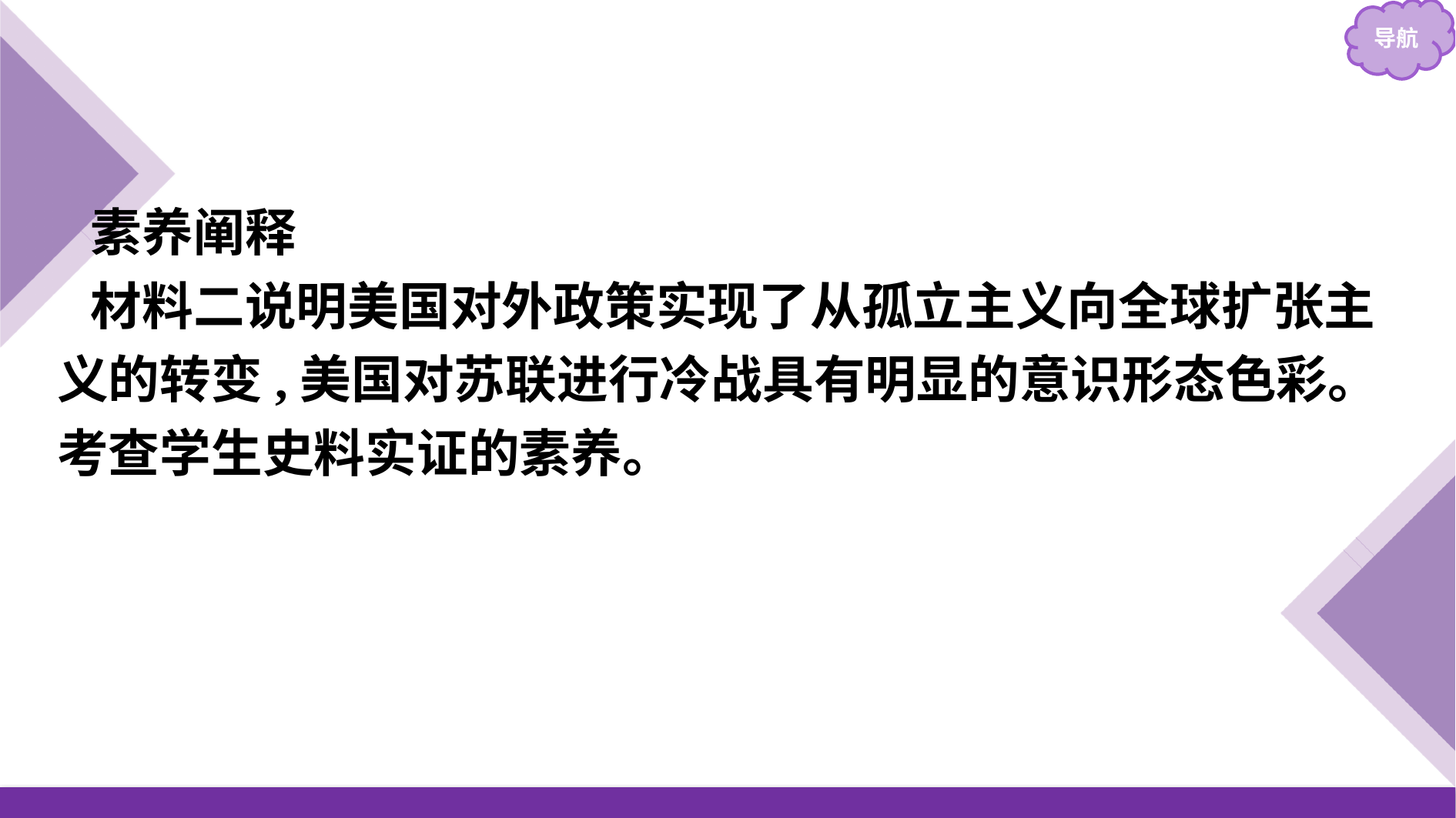

素养阐释
材料二说明美国对外政策实现了从孤立主义向全球扩张主义的转变,美国对苏联进行冷战具有明显的意识形态色彩。考查学生史料实证的素养。